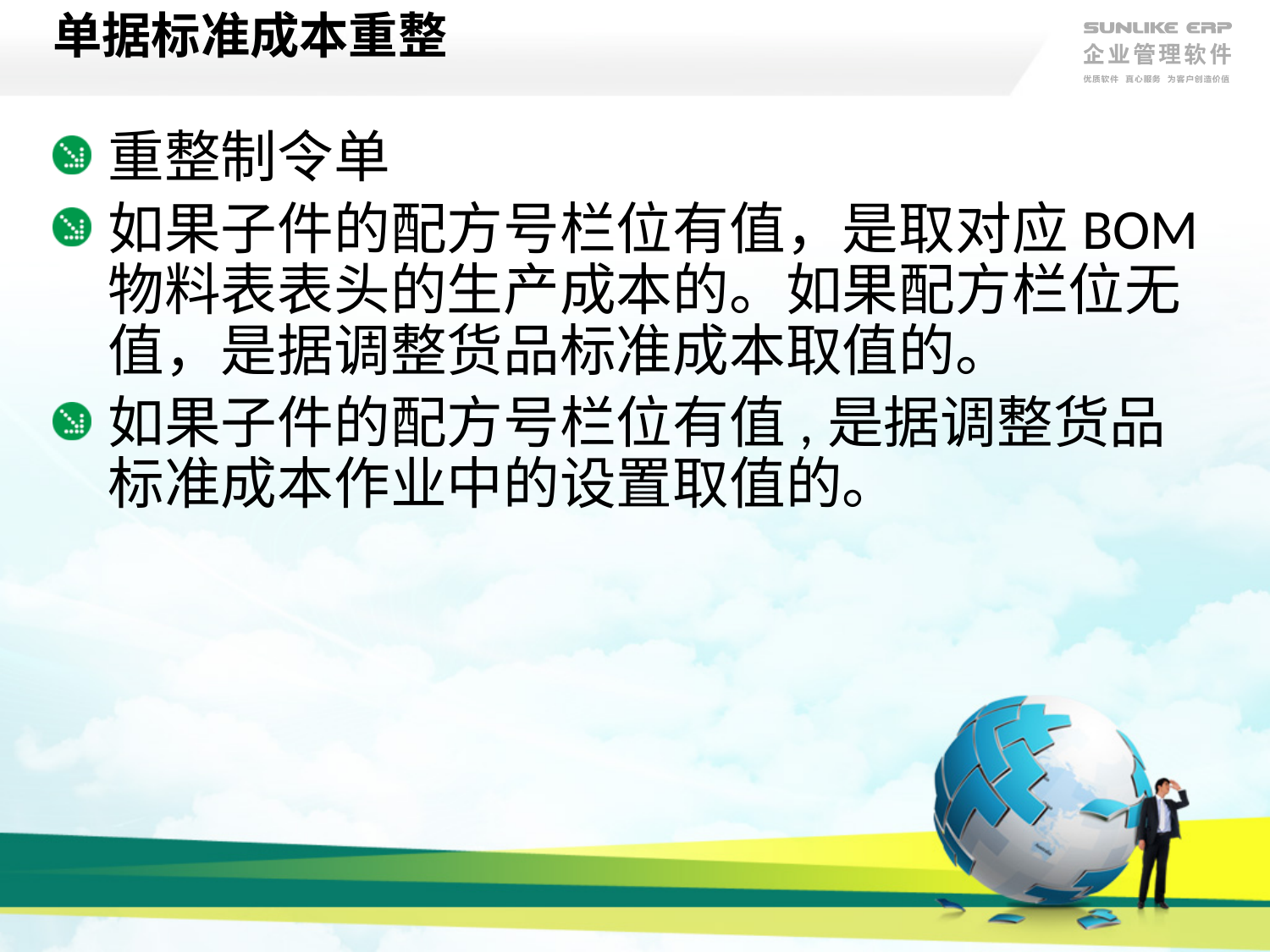

# 单据标准成本重整
重整制令单
如果子件的配方号栏位有值，是取对应BOM物料表表头的生产成本的。如果配方栏位无值，是据调整货品标准成本取值的。
如果子件的配方号栏位有值,是据调整货品标准成本作业中的设置取值的。